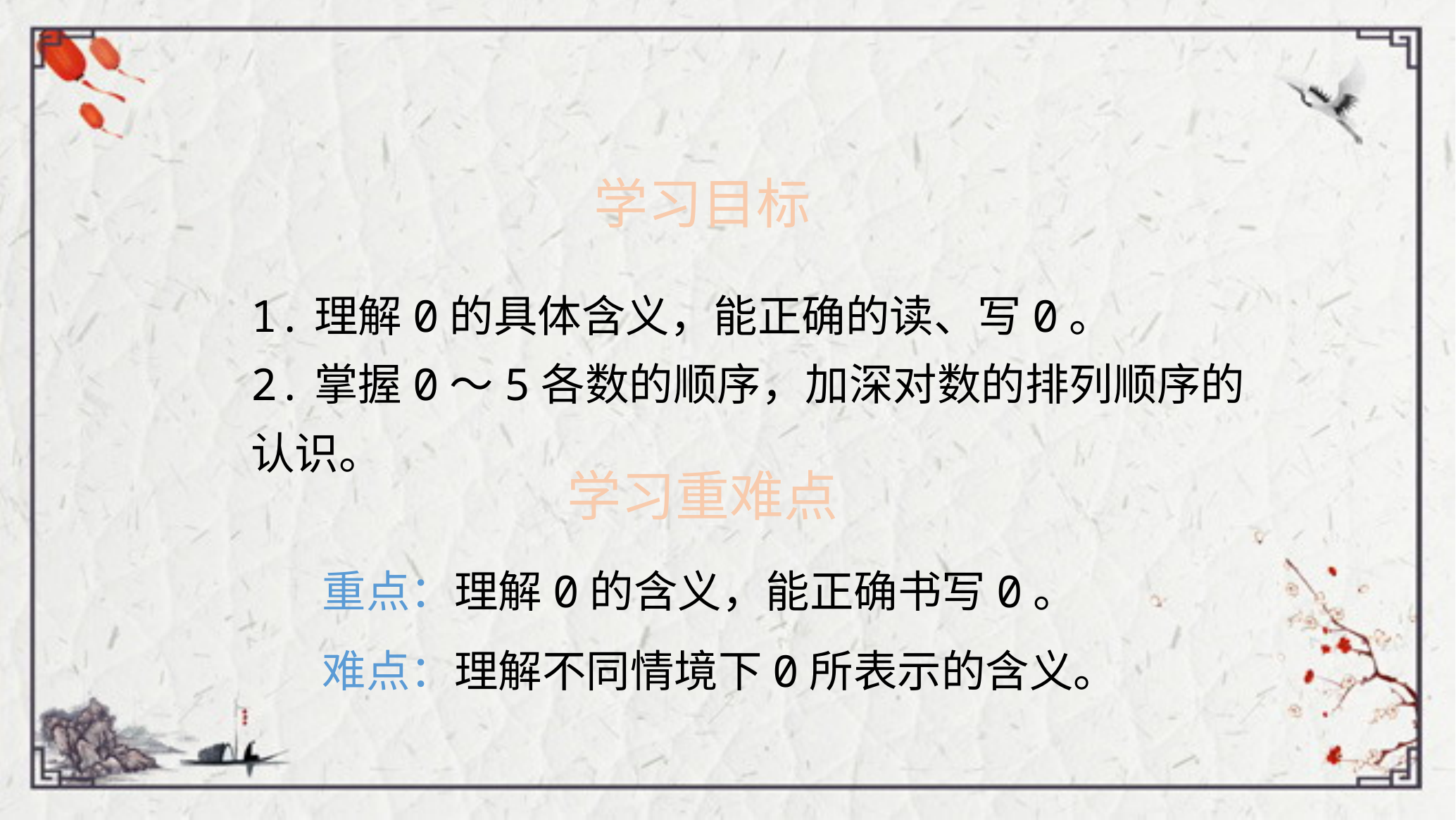

学习目标
1.理解0的具体含义，能正确的读、写0。
2.掌握0～5各数的顺序，加深对数的排列顺序的认识。
学习重难点
重点：理解0的含义，能正确书写0。
难点：理解不同情境下0所表示的含义。